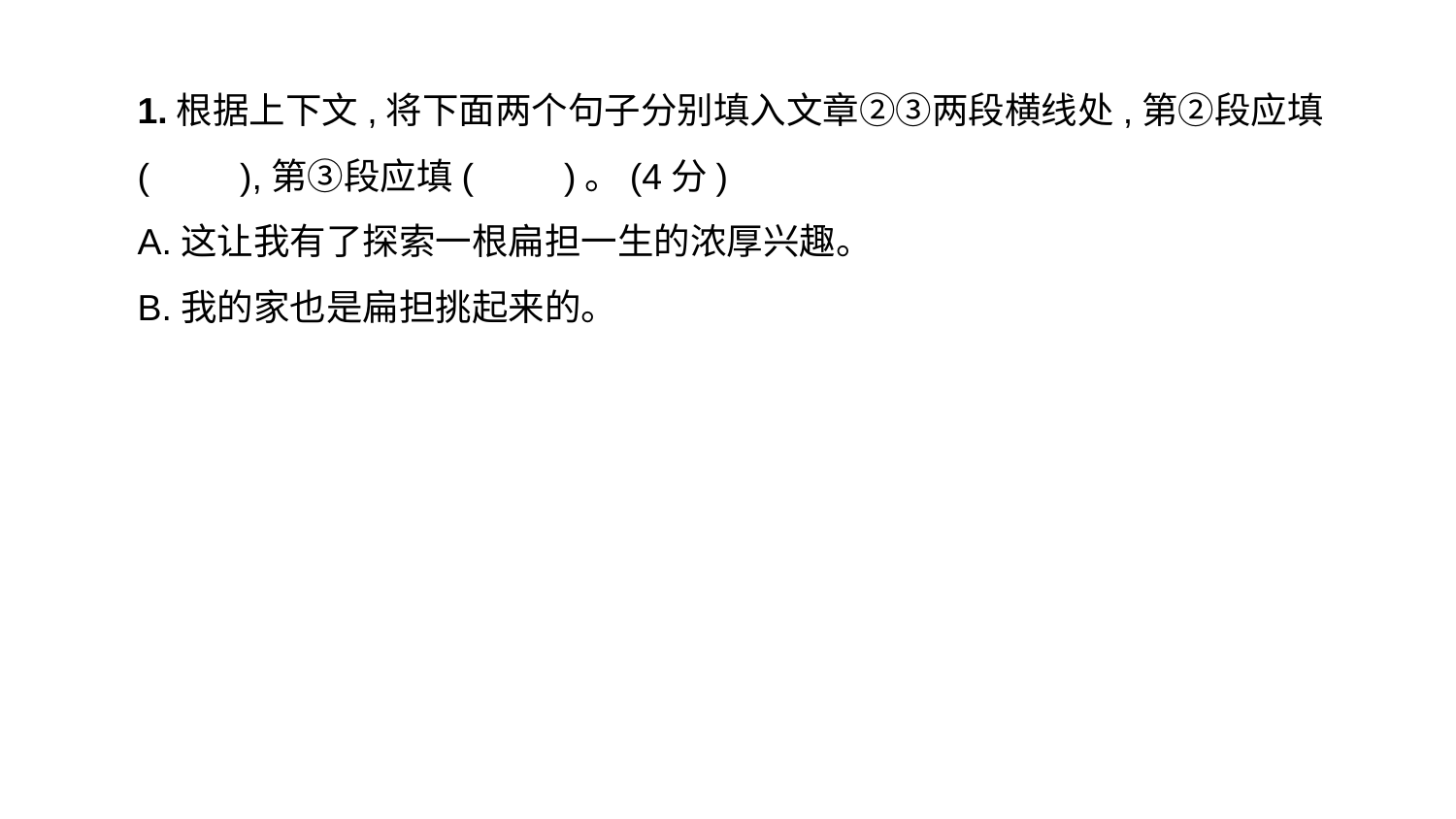

1.根据上下文,将下面两个句子分别填入文章②③两段横线处,第②段应填
(　　),第③段应填(　　)。(4分)
A.这让我有了探索一根扁担一生的浓厚兴趣。
B.我的家也是扁担挑起来的。